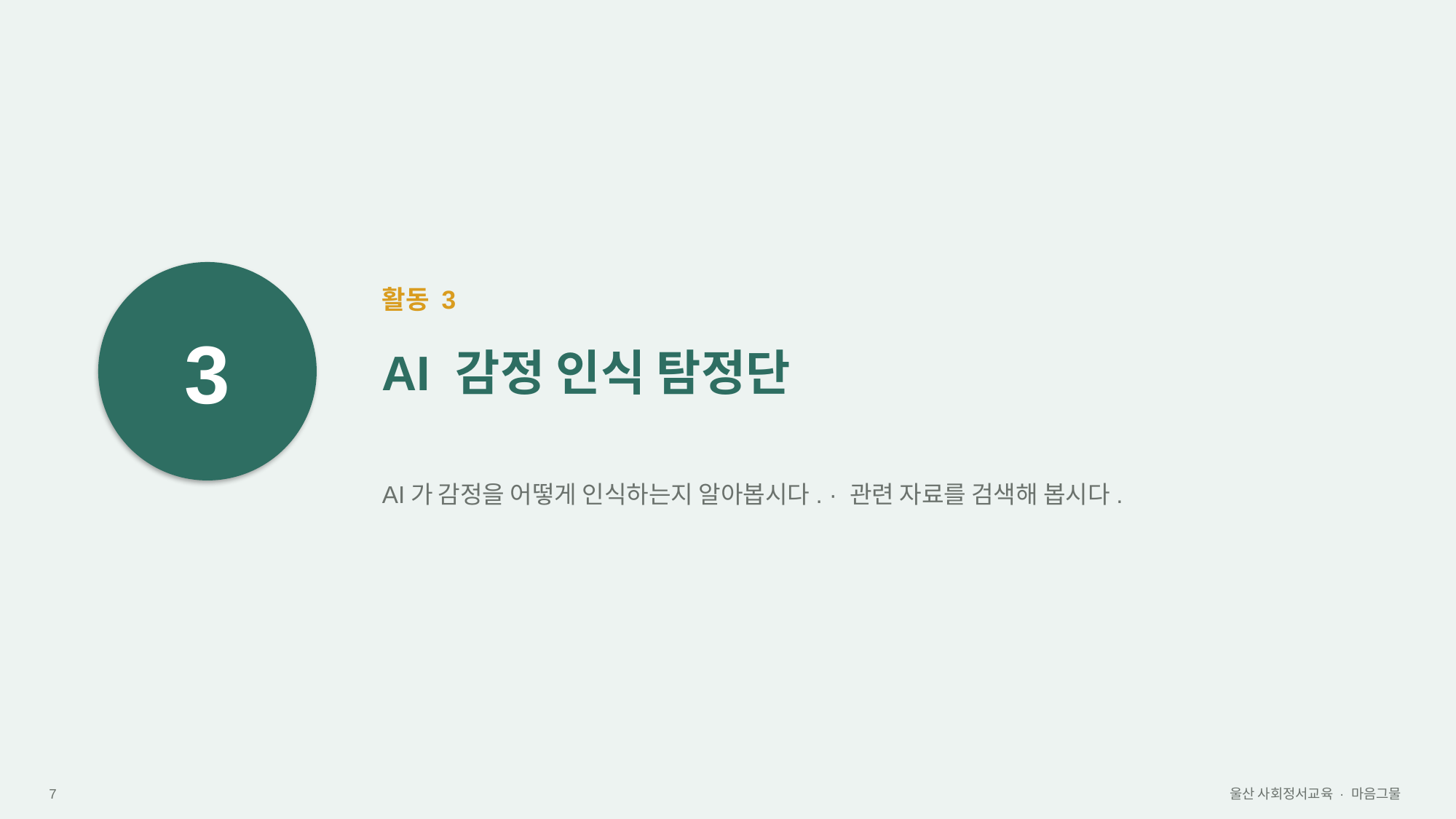

3
활동 3
AI 감정 인식 탐정단
AI가 감정을 어떻게 인식하는지 알아봅시다. · 관련 자료를 검색해 봅시다.
7
울산 사회정서교육 · 마음그물